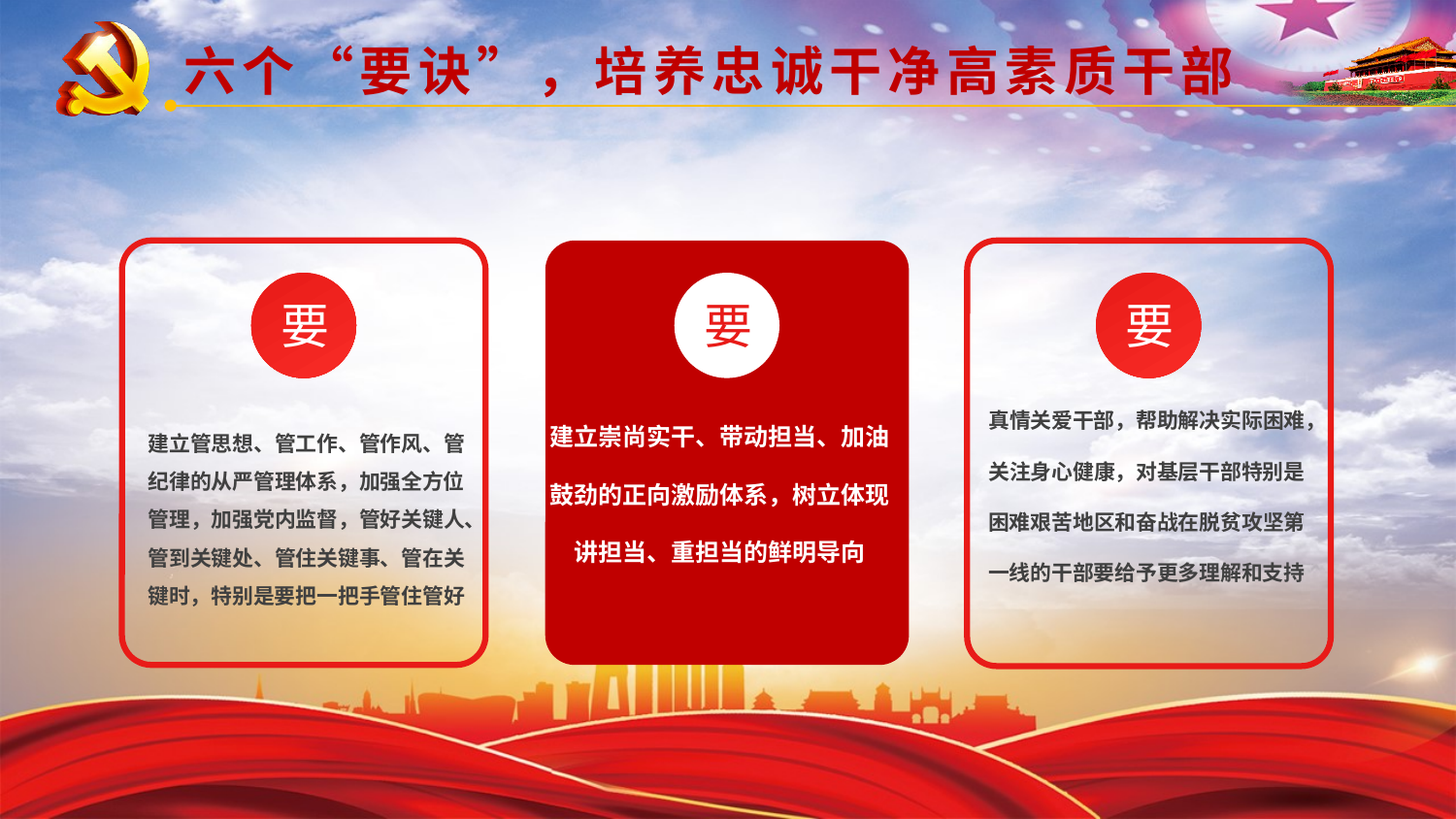

六个“要诀”，培养忠诚干净高素质干部

要

要

要
真情关爱干部，帮助解决实际困难，关注身心健康，对基层干部特别是困难艰苦地区和奋战在脱贫攻坚第一线的干部要给予更多理解和支持
建立崇尚实干、带动担当、加油鼓劲的正向激励体系，树立体现讲担当、重担当的鲜明导向
建立管思想、管工作、管作风、管纪律的从严管理体系，加强全方位管理，加强党内监督，管好关键人、管到关键处、管住关键事、管在关键时，特别是要把一把手管住管好